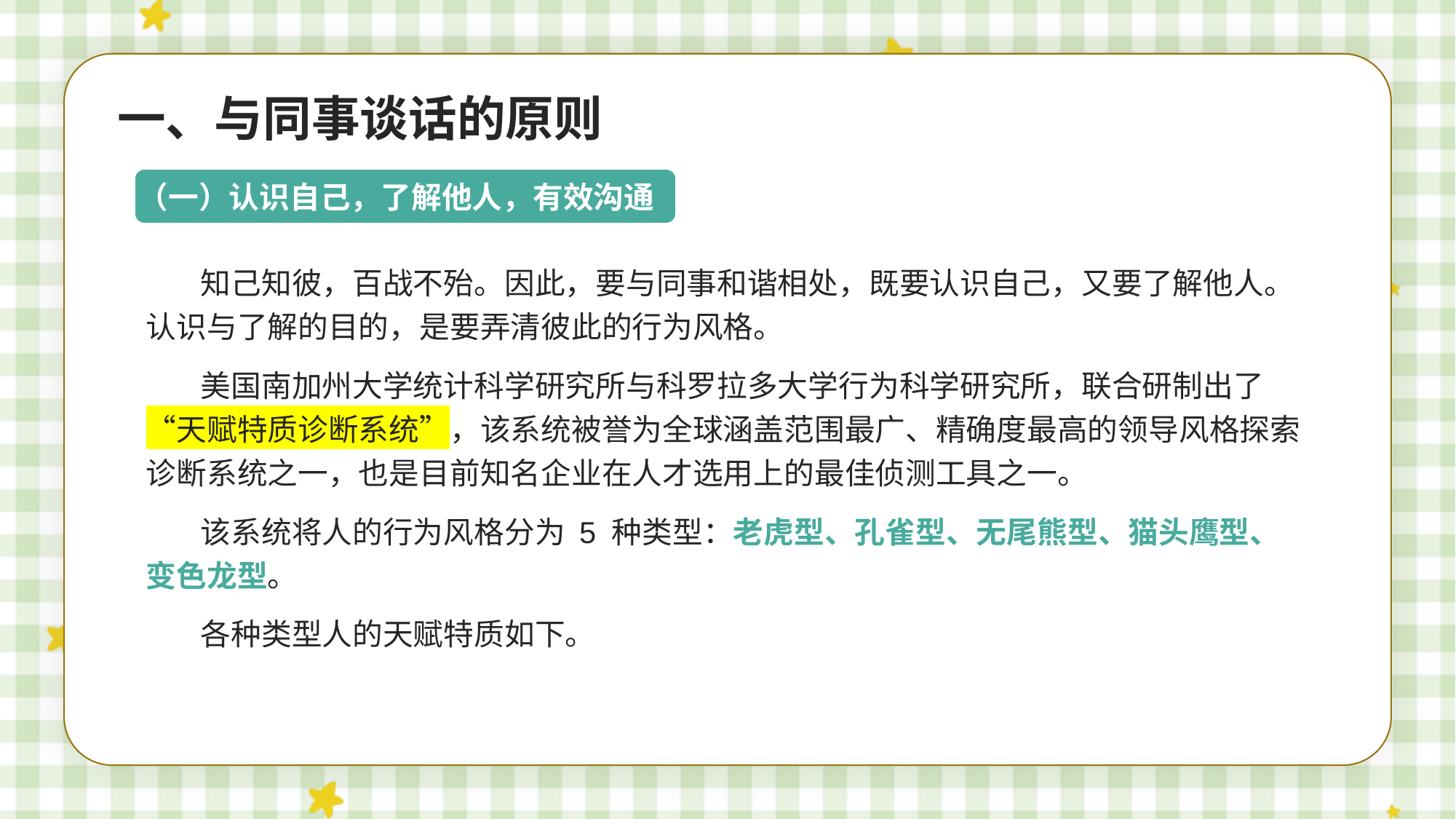

一、与同事谈话的原则
（一）认识自己，了解他人，有效沟通
知己知彼，百战不殆。因此，要与同事和谐相处，既要认识自己，又要了解他人。认识与了解的目的，是要弄清彼此的行为风格。
美国南加州大学统计科学研究所与科罗拉多大学行为科学研究所，联合研制出了“天赋特质诊断系统”，该系统被誉为全球涵盖范围最广、精确度最高的领导风格探索诊断系统之一，也是目前知名企业在人才选用上的最佳侦测工具之一。
该系统将人的行为风格分为 5 种类型：老虎型、孔雀型、无尾熊型、猫头鹰型、变色龙型。
各种类型人的天赋特质如下。